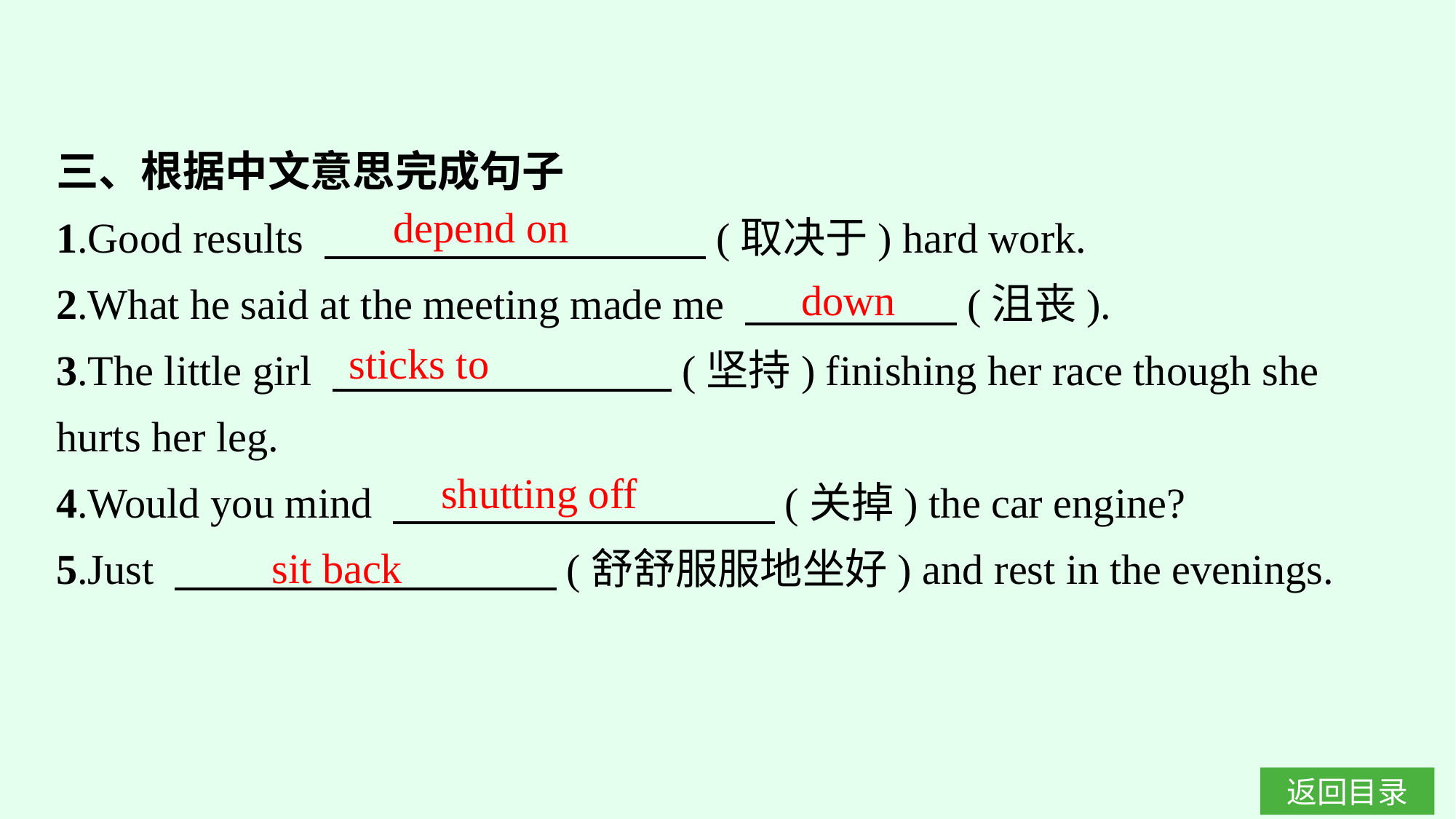

三、根据中文意思完成句子
1.Good results 　　　　　　　　　(取决于) hard work.
2.What he said at the meeting made me 　　　　　(沮丧).
3.The little girl 　　　　　　　　(坚持) finishing her race though she hurts her leg.
4.Would you mind 　　　　　　　　　(关掉) the car engine?
5.Just 　　　　　　　　　(舒舒服服地坐好) and rest in the evenings.
depend on
down
sticks to
shutting off
sit back